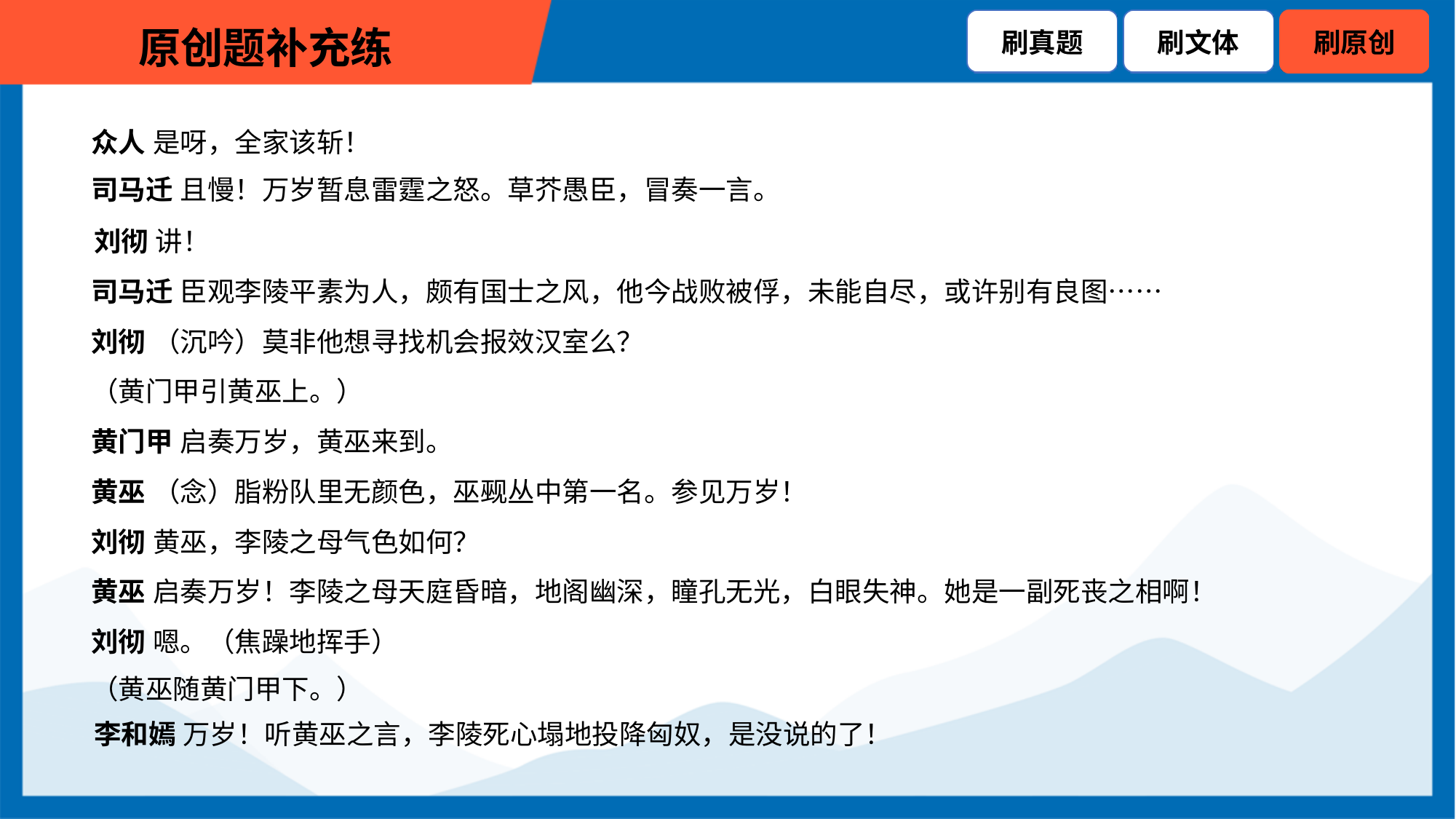

众人 是呀，全家该斩！
    司马迁 且慢！万岁暂息雷霆之怒。草芥愚臣，冒奏一言。
    刘彻 讲！
    司马迁 臣观李陵平素为人，颇有国士之风，他今战败被俘，未能自尽，或许别有良图……
    刘彻 （沉吟）莫非他想寻找机会报效汉室么？
    （黄门甲引黄巫上。）
    黄门甲 启奏万岁，黄巫来到。
    黄巫 （念）脂粉队里无颜色，巫觋丛中第一名。参见万岁！
    刘彻 黄巫，李陵之母气色如何？
    黄巫 启奏万岁！李陵之母天庭昏暗，地阁幽深，瞳孔无光，白眼失神。她是一副死丧之相啊！
    刘彻 嗯。（焦躁地挥手）
    （黄巫随黄门甲下。）
    李和嫣 万岁！听黄巫之言，李陵死心塌地投降匈奴，是没说的了！